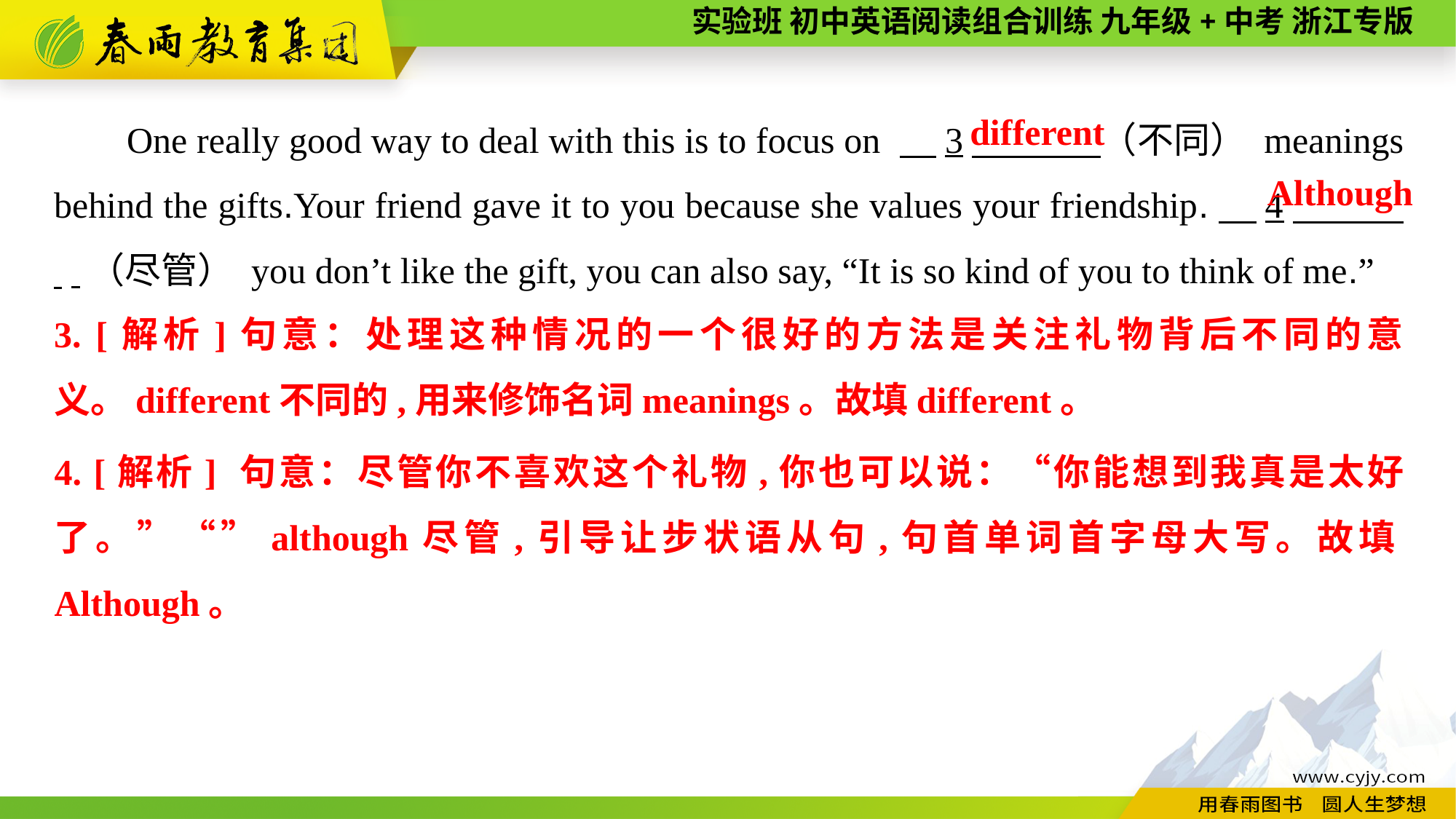

One really good way to deal with this is to focus on 　3　           （不同） meanings behind the gifts.Your friend gave it to you because she values your friendship.　4　          .（尽管） you don’t like the gift, you can also say, “It is so kind of you to think of me.”
different
Although
3. [解析]句意：处理这种情况的一个很好的方法是关注礼物背后不同的意义。different不同的,用来修饰名词meanings。故填different。
4. [解析] 句意：尽管你不喜欢这个礼物,你也可以说：“你能想到我真是太好了。”“”although尽管,引导让步状语从句,句首单词首字母大写。故填Although。